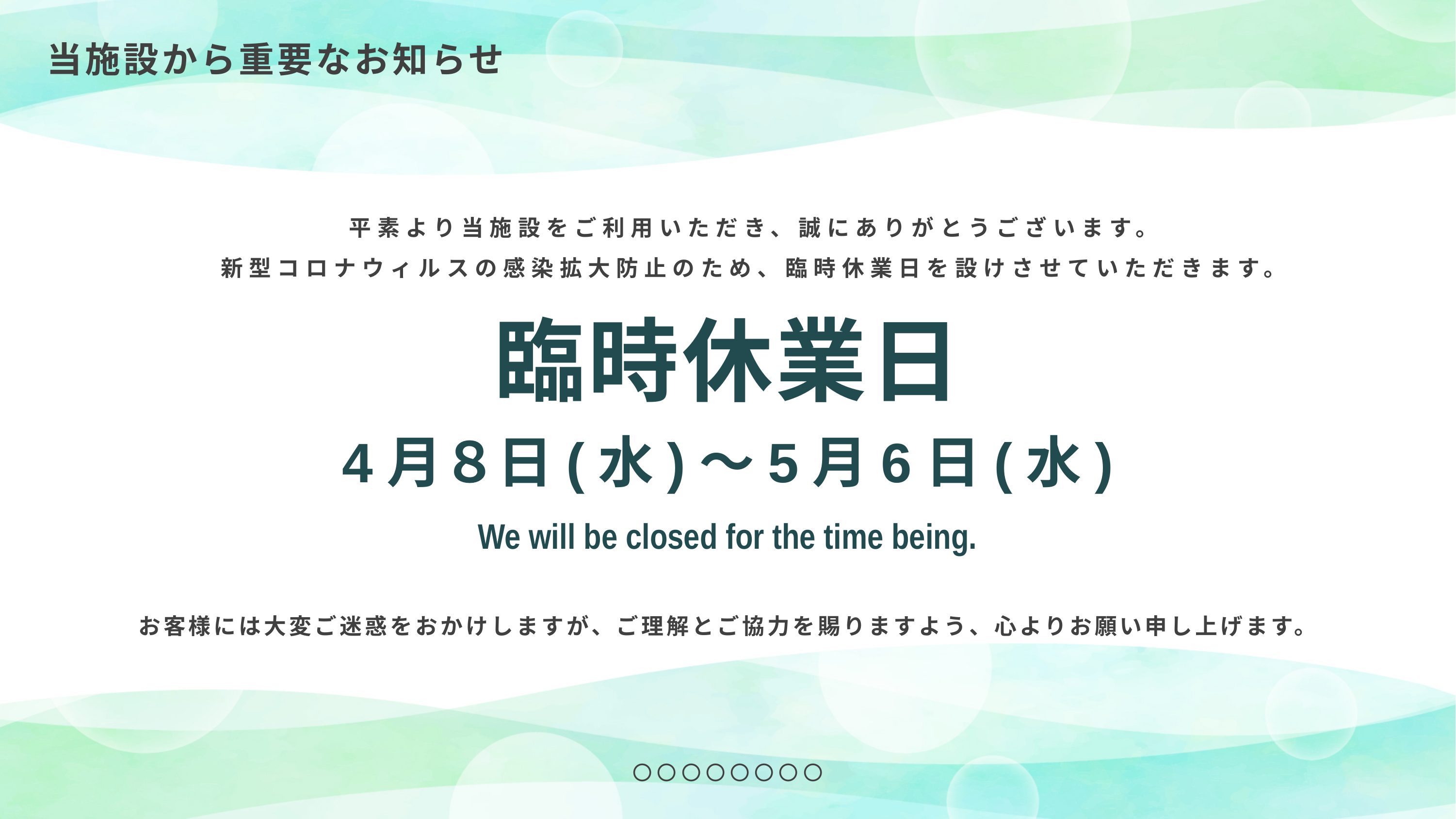

当施設から重要なお知らせ
平素より当施設をご利用いただき、誠にありがとうございます。
新型コロナウィルスの感染拡大防止のため、臨時休業日を設けさせていただきます。
臨時休業日
4月８日(水)～5月6日(水)

We will be closed for the time being.
お客様には大変ご迷惑をおかけしますが、ご理解とご協力を賜りますよう、心よりお願い申し上げます。

○○○○○○○○